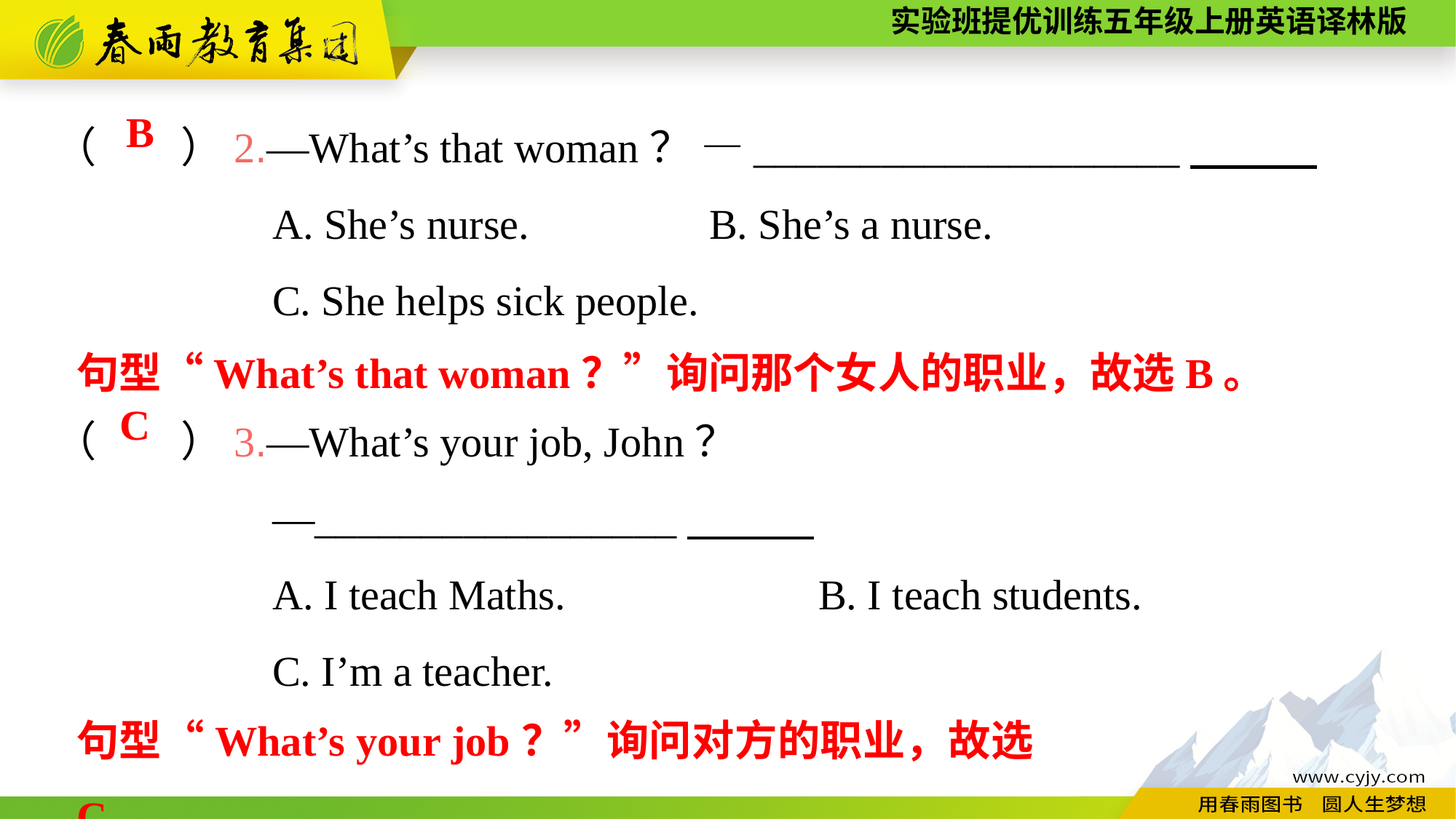

（　　）2.—What’s that woman？ —____________________
		A. She’s nurse.	　　	B. She’s a nurse.
		C. She helps sick people.

（　　）3.—What’s your job, John？
		—_________________
		A. I teach Maths.			B. I teach students.
		C. I’m a teacher.
B
句型“What’s that woman？”询问那个女人的职业，故选B。
C
句型“What’s your job？”询问对方的职业，故选C。